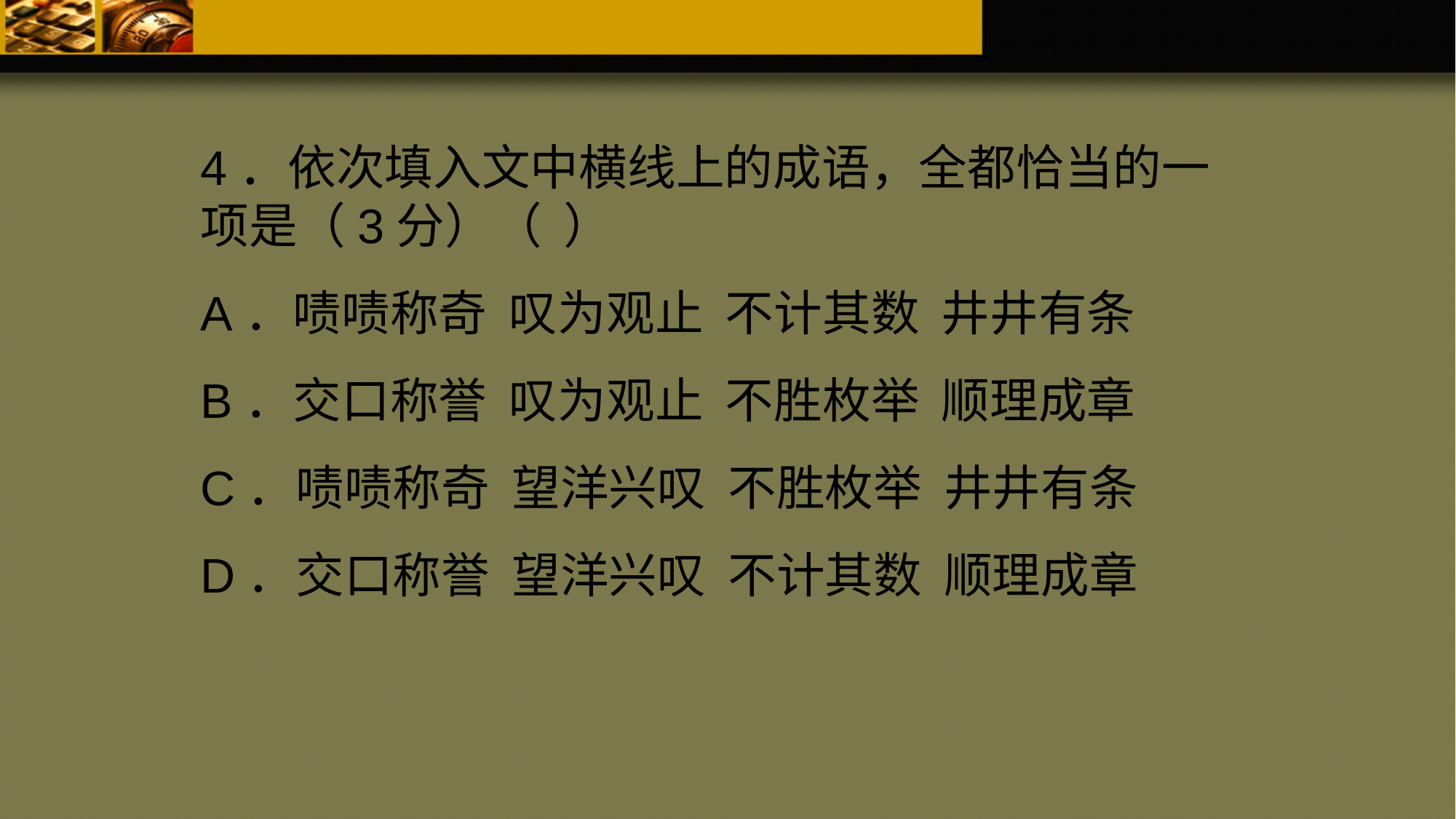

4．依次填入文中横线上的成语，全都恰当的一项是（3分）（  ）
A．啧啧称奇  叹为观止  不计其数  井井有条
B．交口称誉  叹为观止  不胜枚举  顺理成章
C．啧啧称奇  望洋兴叹  不胜枚举  井井有条
D．交口称誉  望洋兴叹  不计其数  顺理成章
22